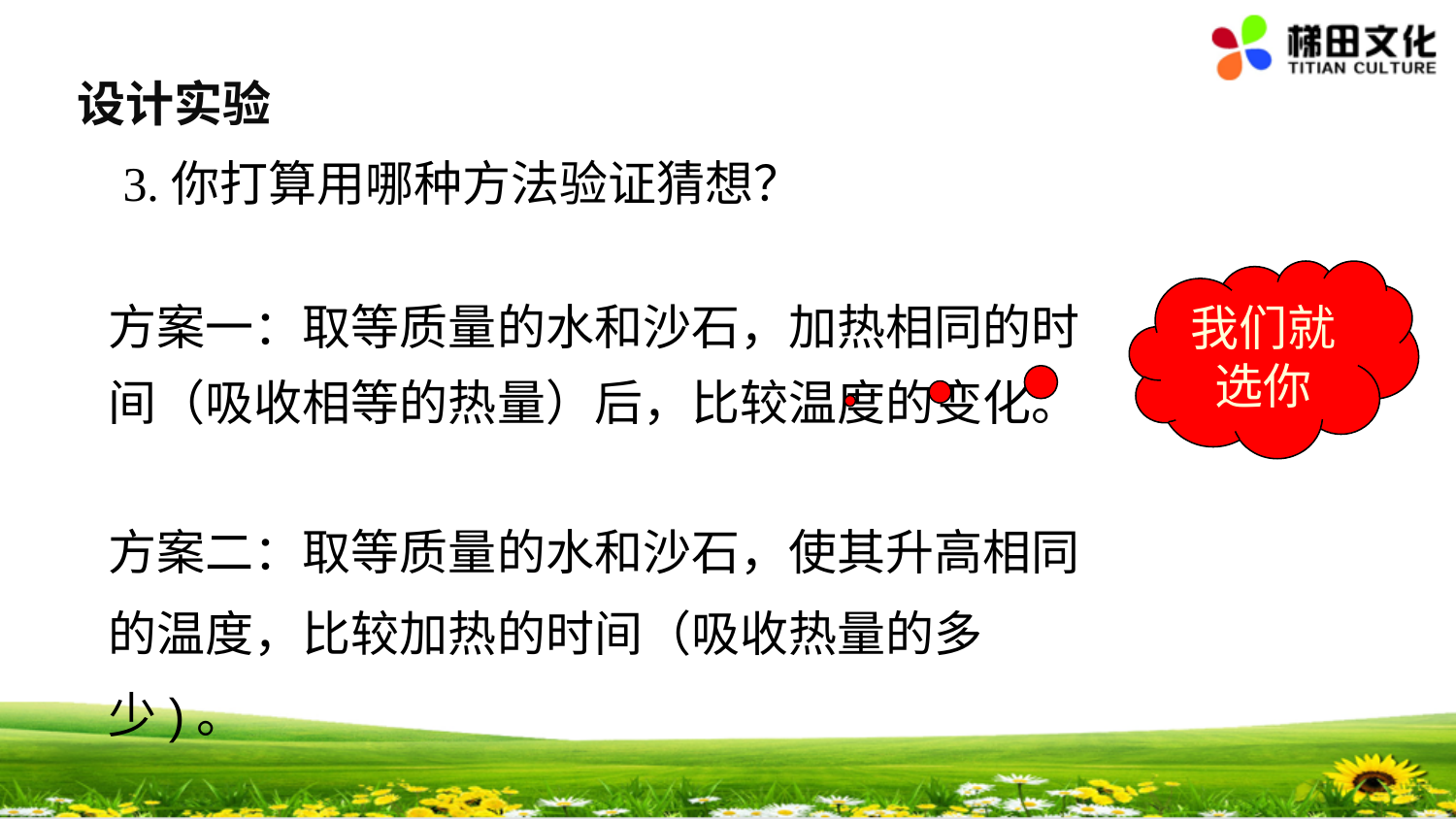

设计实验
3.你打算用哪种方法验证猜想？
我们就选你
方案一：取等质量的水和沙石，加热相同的时间（吸收相等的热量）后，比较温度的变化。
方案二：取等质量的水和沙石，使其升高相同的温度，比较加热的时间（吸收热量的多少)。